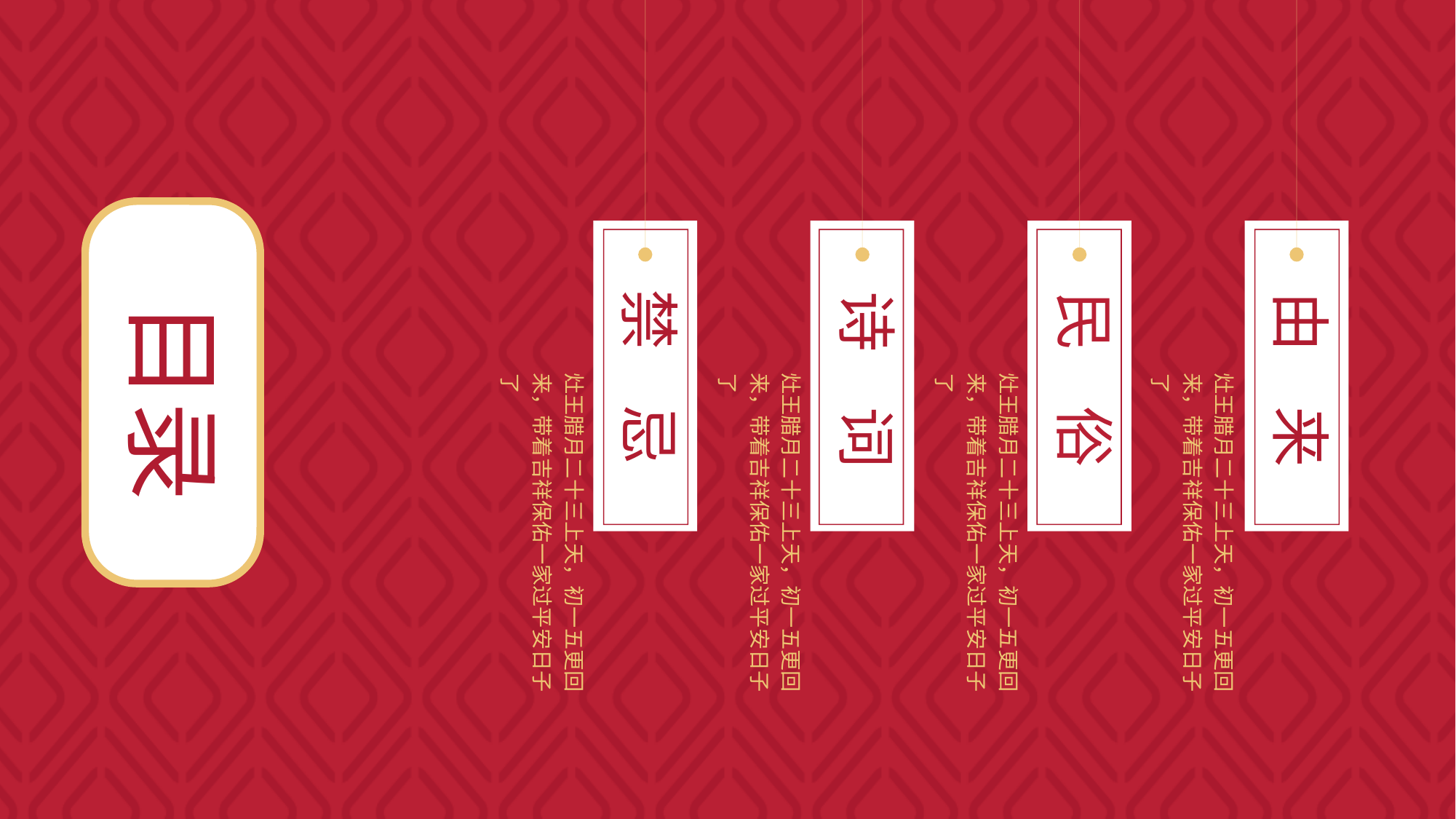

诗    词

由    来

禁    忌
民    俗
目录

灶王腊月二十三上天，初一五更回来，带着吉祥保佑一家过平安日子了
灶王腊月二十三上天，初一五更回来，带着吉祥保佑一家过平安日子了
灶王腊月二十三上天，初一五更回来，带着吉祥保佑一家过平安日子了
灶王腊月二十三上天，初一五更回来，带着吉祥保佑一家过平安日子了